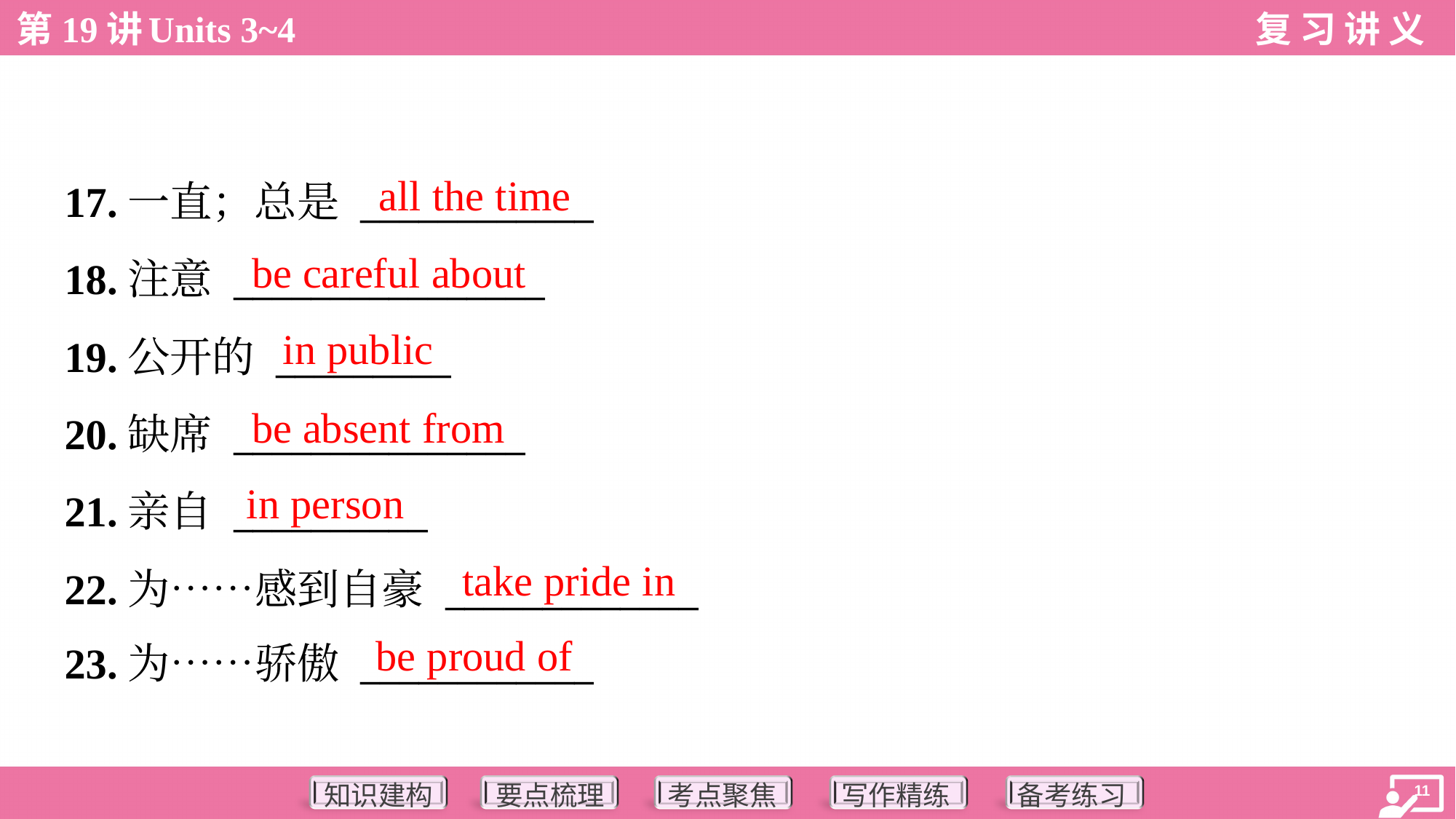

all the time
17.一直；总是 ____________
18.注意 ________________
19.公开的 _________
20.缺席 _______________
21.亲自 __________
22.为……感到自豪 _____________
23.为……骄傲 ____________
be careful about
in public
be absent from
in person
take pride in
be proud of